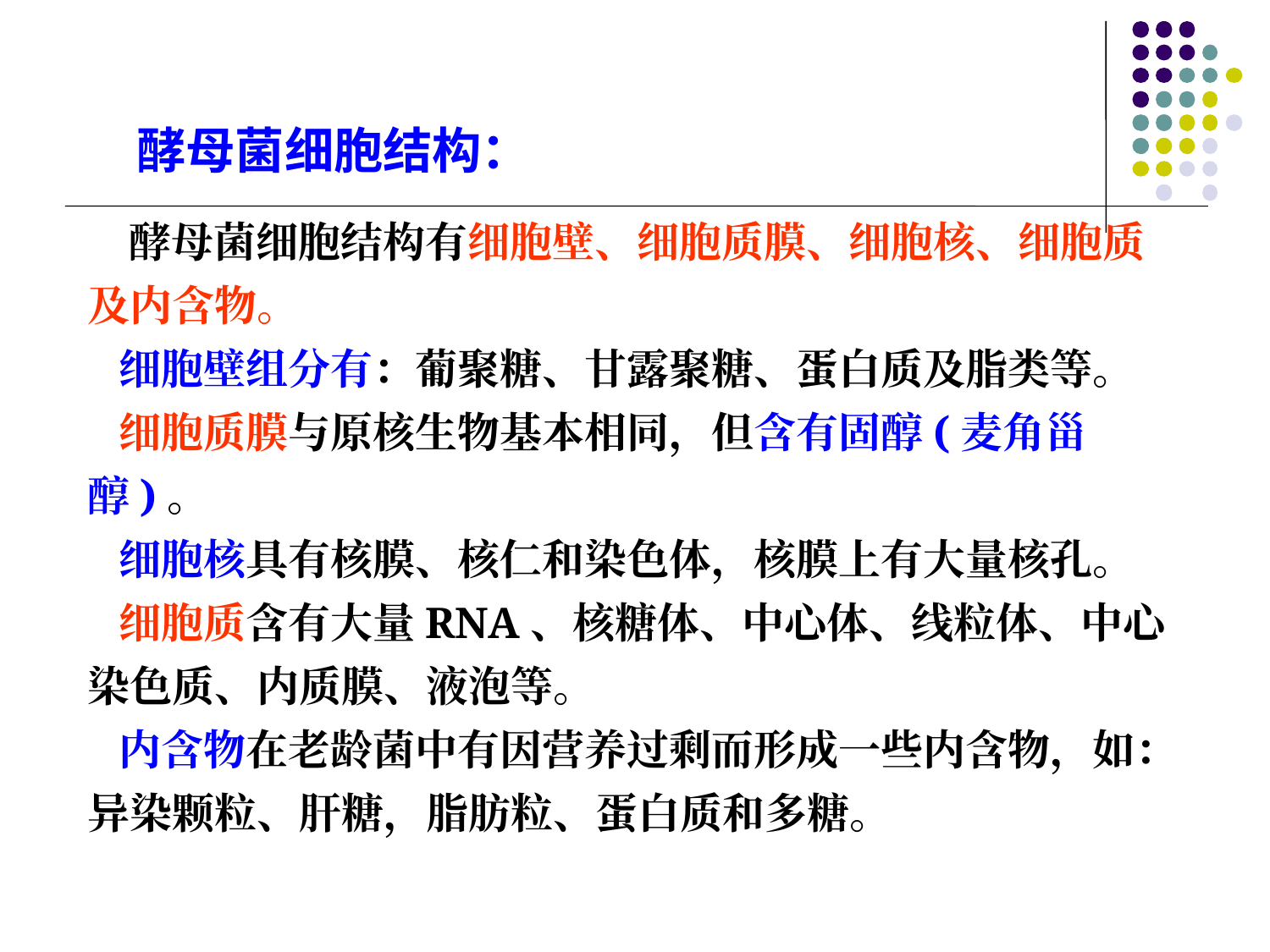

酵母菌细胞结构：
   酵母菌细胞结构有细胞壁、细胞质膜、细胞核、细胞质及内含物。
  细胞壁组分有：葡聚糖、甘露聚糖、蛋白质及脂类等。
  细胞质膜与原核生物基本相同，但含有固醇(麦角甾醇)。
  细胞核具有核膜、核仁和染色体，核膜上有大量核孔。
  细胞质含有大量RNA、核糖体、中心体、线粒体、中心染色质、内质膜、液泡等。
  内含物在老龄菌中有因营养过剩而形成一些内含物，如：异染颗粒、肝糖，脂肪粒、蛋白质和多糖。